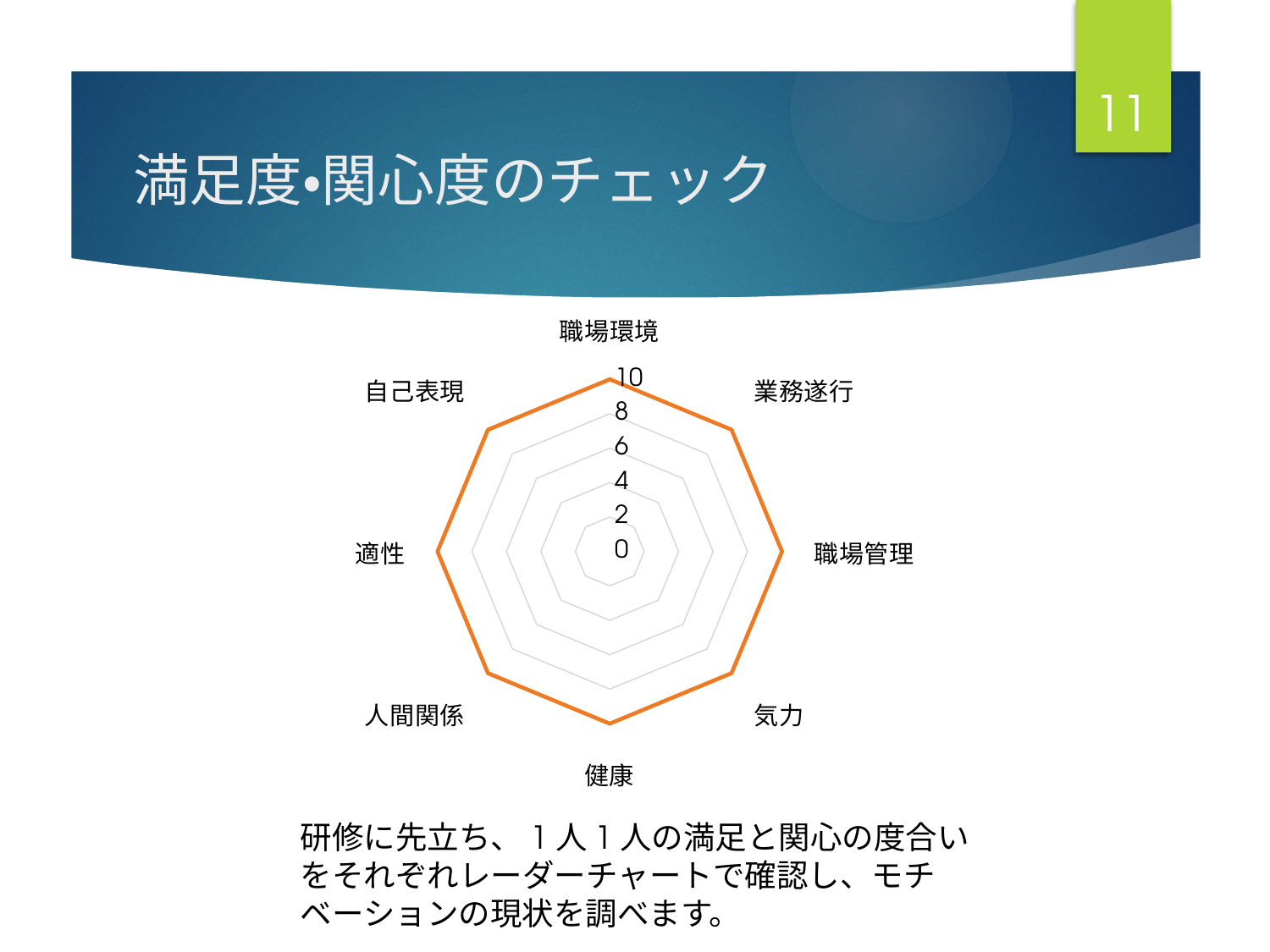

11
# 満足度・関心度のチェック

### Chart

| Category | 系列 1 |
|---|---|
| 職場環境 | 10.0 |
| 業務遂行 | 10.0 |
| 職場管理 | 10.0 |
| 気力 | 10.0 |
| 健康 | 10.0 |
| 人間関係 | 10.0 |
| 適性 | 10.0 |
| 自己表現 | 10.0 |
研修に先立ち、1人1人の満足と関心の度合いをそれぞれレーダーチャートで確認し、モチベーションの現状を調べます。